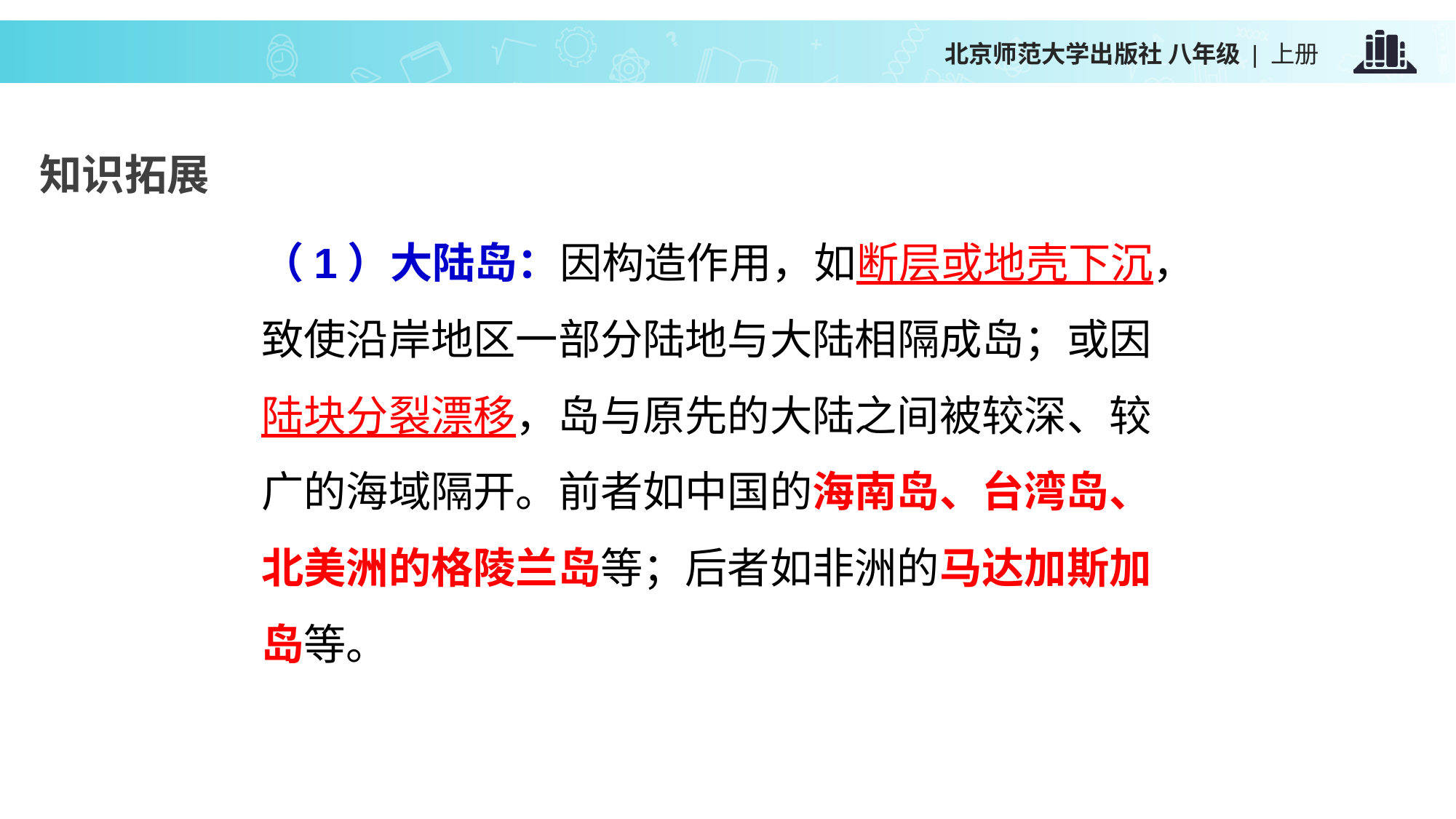

知识拓展
（1）大陆岛：因构造作用，如断层或地壳下沉，致使沿岸地区一部分陆地与大陆相隔成岛；或因陆块分裂漂移，岛与原先的大陆之间被较深、较广的海域隔开。前者如中国的海南岛、台湾岛、北美洲的格陵兰岛等；后者如非洲的马达加斯加岛等。